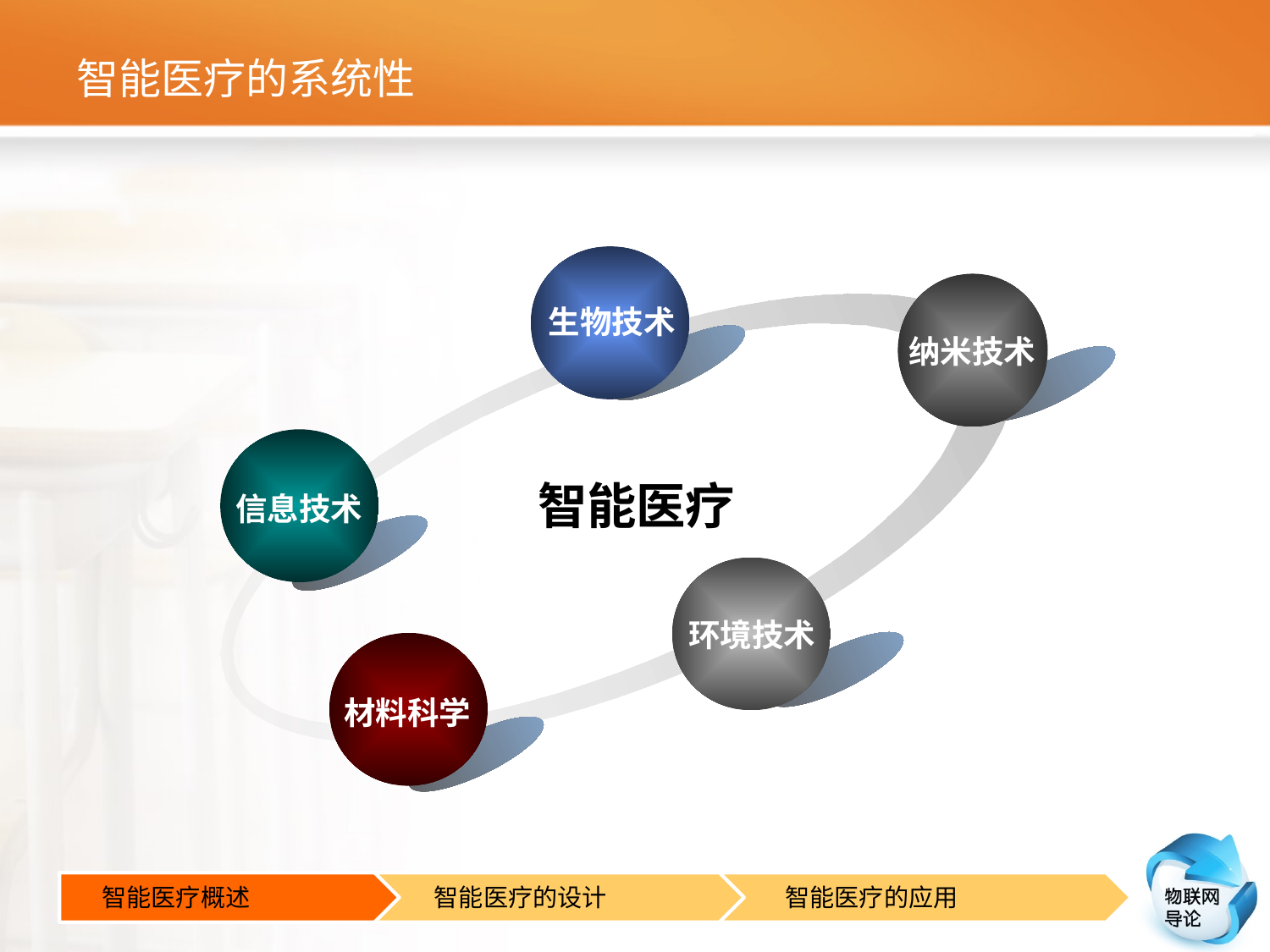

# 智能医疗的系统性

生物技术
纳米技术

智能医疗
信息技术

环境技术

材料科学